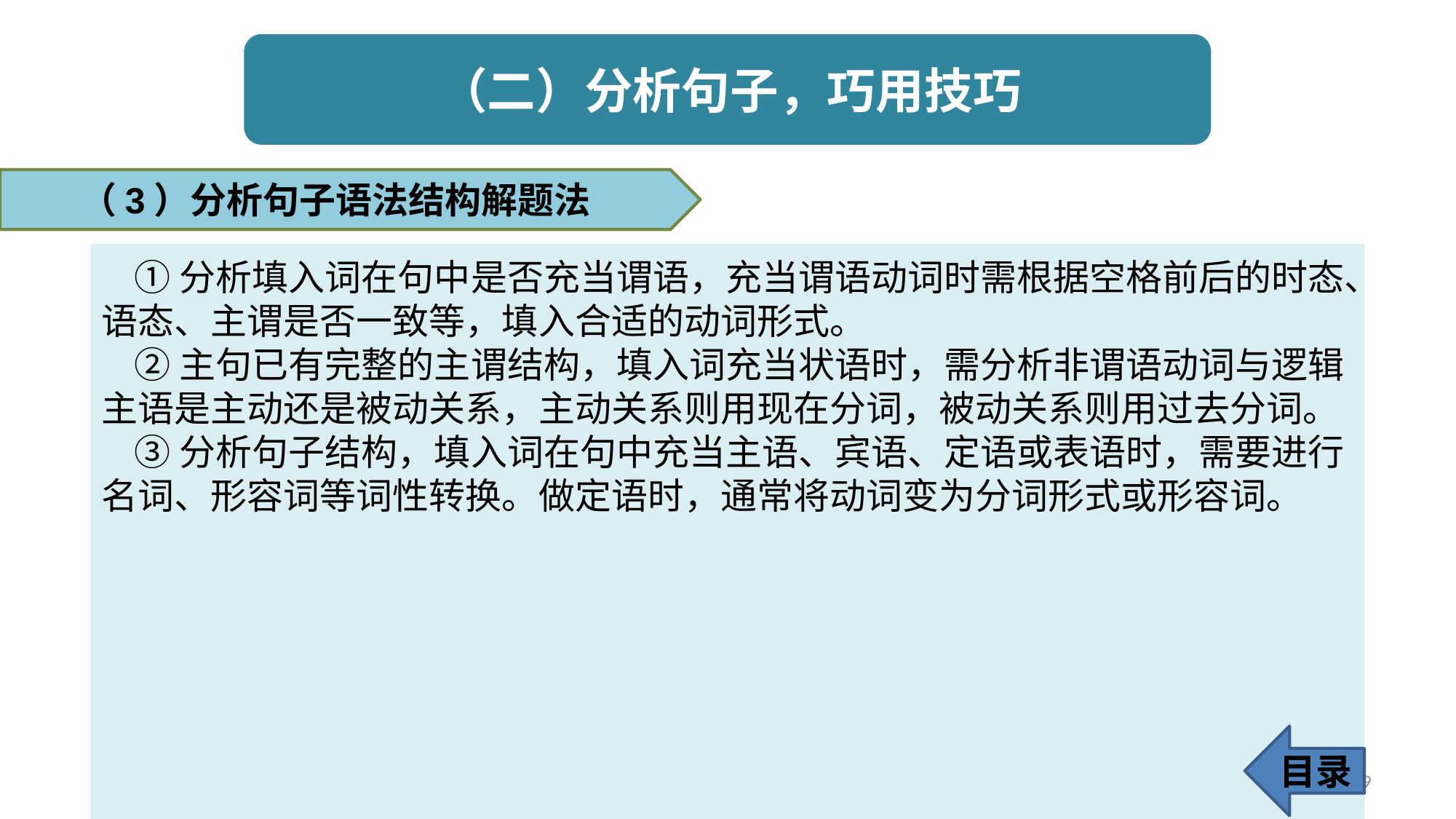

（二）分析句子，巧用技巧

（3）分析句子语法结构解题法

    ①分析填入词在句中是否充当谓语，充当谓语动词时需根据空格前后的时态、语态、主谓是否一致等，填入合适的动词形式。
    ②主句已有完整的主谓结构，填入词充当状语时，需分析非谓语动词与逻辑主语是主动还是被动关系，主动关系则用现在分词，被动关系则用过去分词。
    ③分析句子结构，填入词在句中充当主语、宾语、定语或表语时，需要进行名词、形容词等词性转换。做定语时，通常将动词变为分词形式或形容词。
目录
19